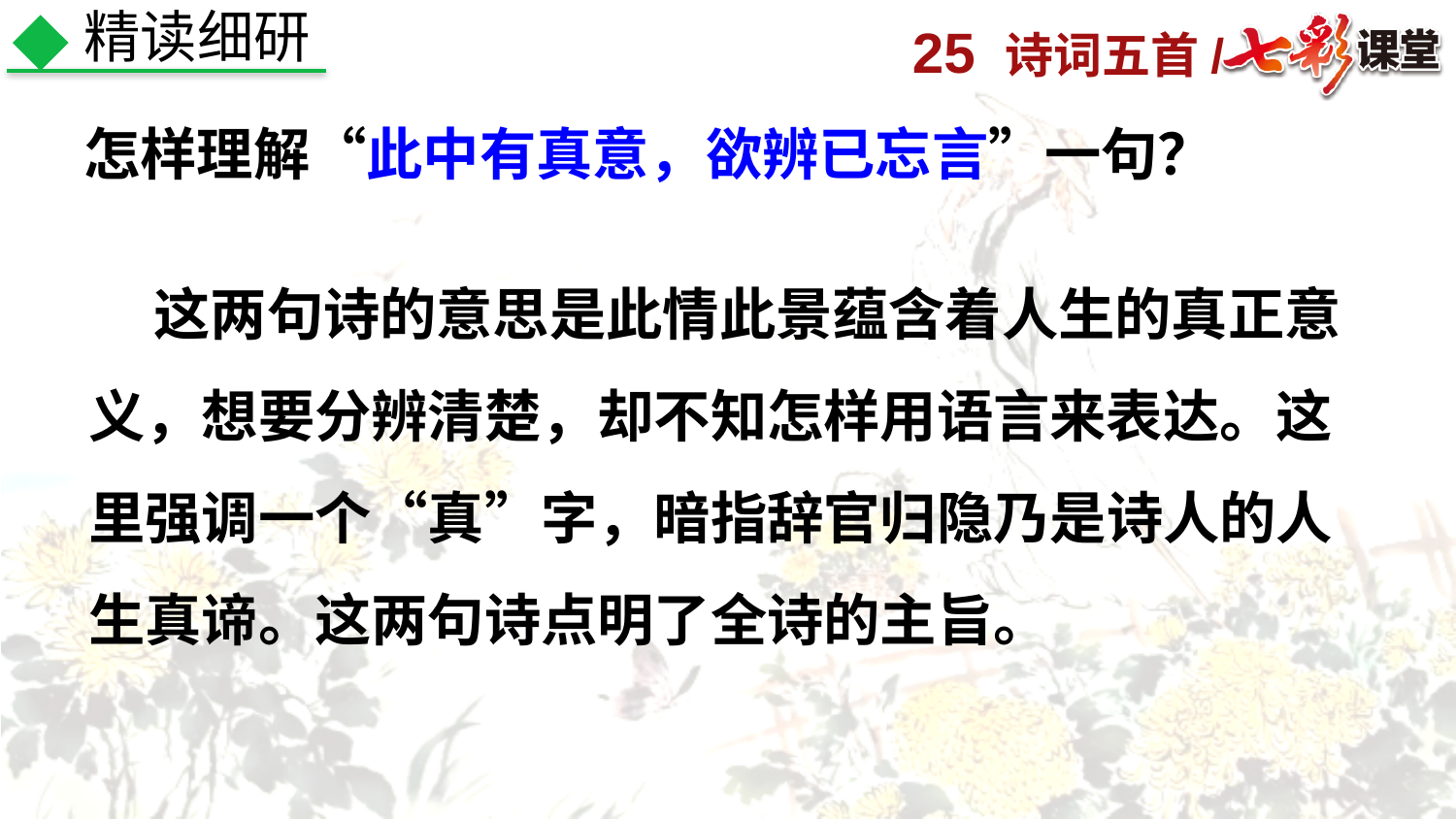

精读细研

怎样理解“此中有真意，欲辨已忘言”一句？
    这两句诗的意思是此情此景蕴含着人生的真正意义，想要分辨清楚，却不知怎样用语言来表达。这里强调一个“真”字，暗指辞官归隐乃是诗人的人生真谛。这两句诗点明了全诗的主旨。